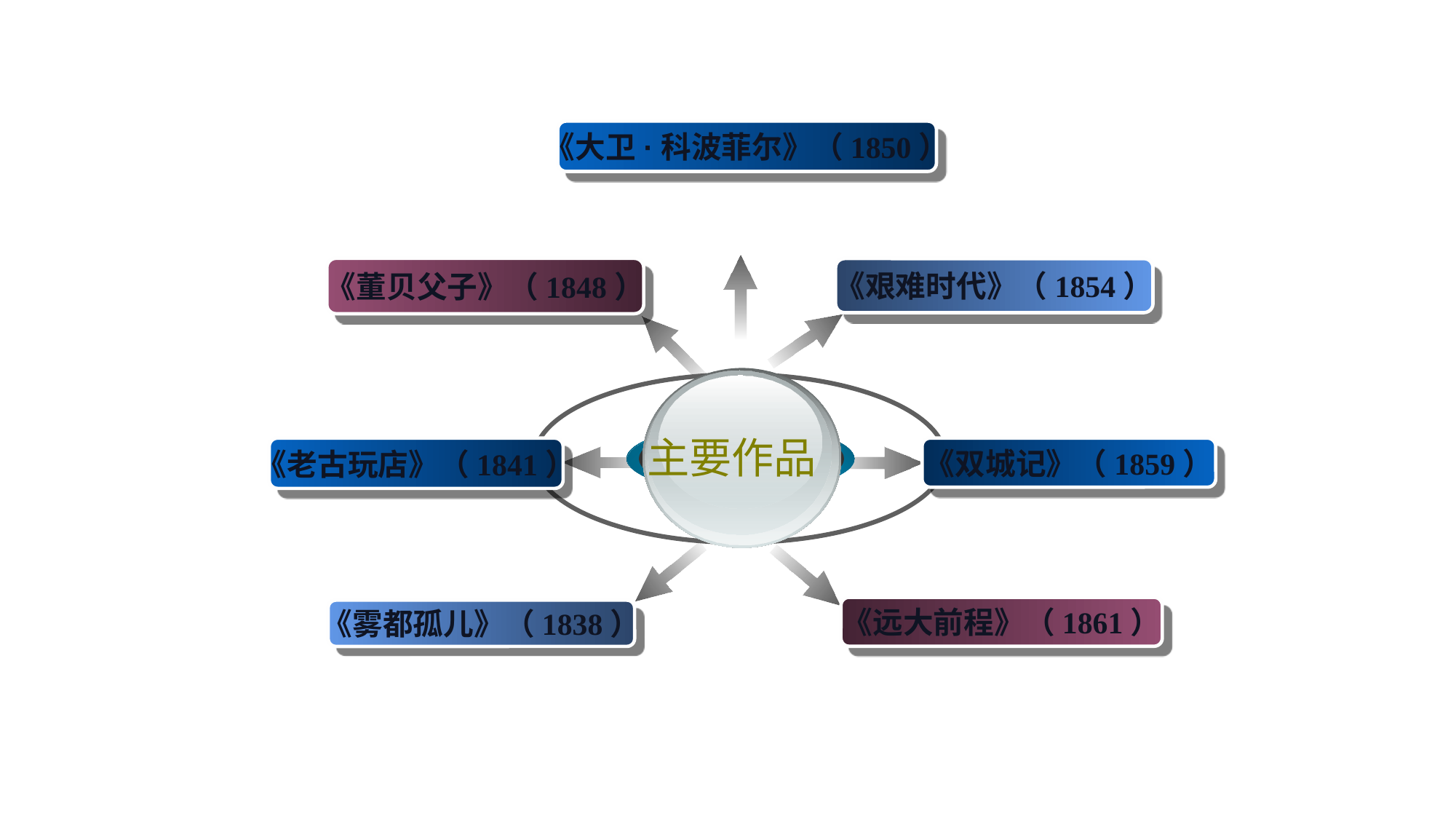

《大卫·科波菲尔》（1850）
《董贝父子》（1848）
《艰难时代》（1854）

主要作品

《老古玩店》（1841）
《双城记》（1859）

《远大前程》（1861）
《雾都孤儿》（1838）